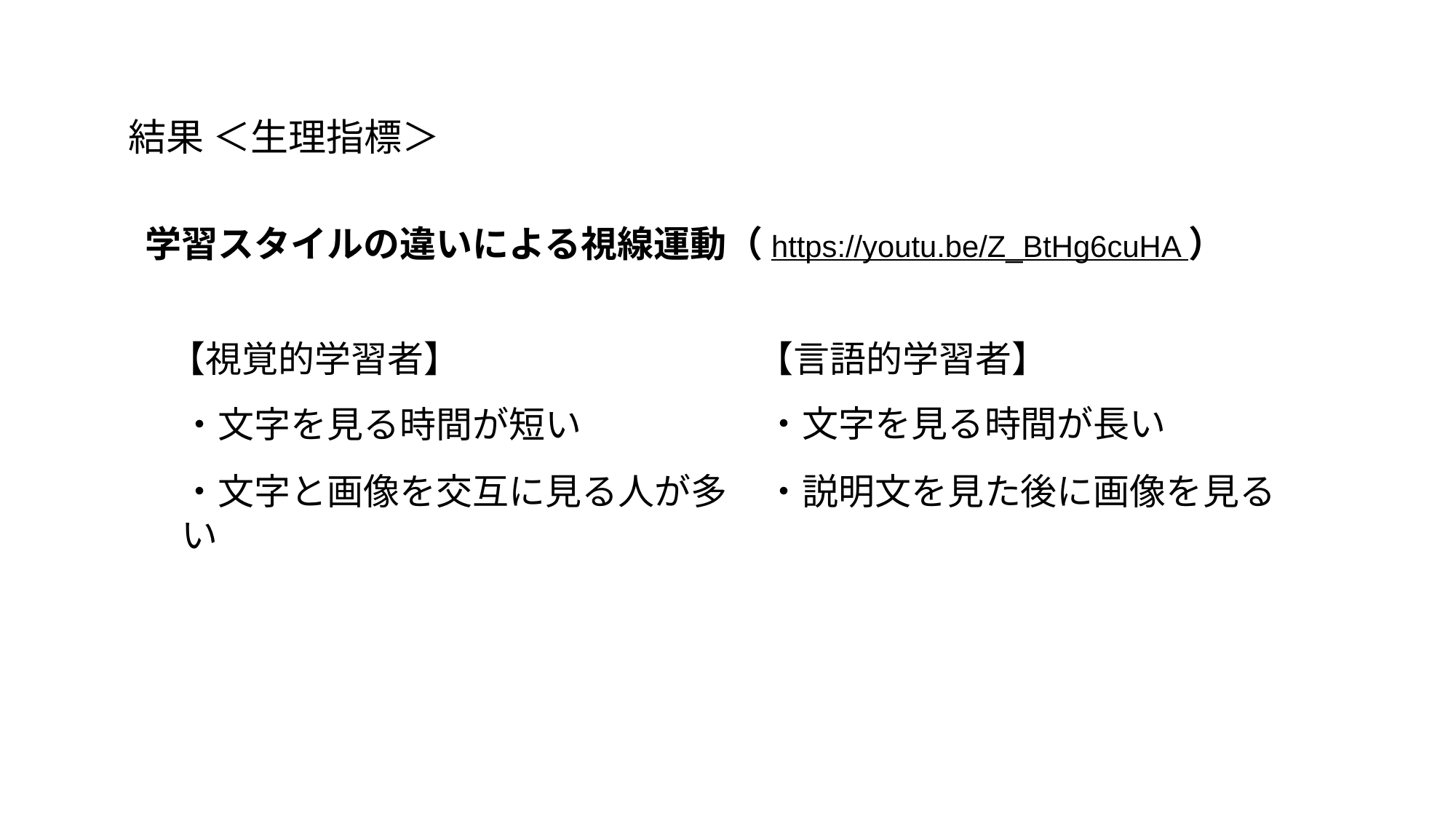

結果 ＜生理指標＞
学習スタイルの違いによる視線運動（https://youtu.be/Z_BtHg6cuHA ）
【視覚的学習者】
【言語的学習者】
・文字を見る時間が長い
・文字を見る時間が短い
・説明文を見た後に画像を見る
・文字と画像を交互に見る人が多い